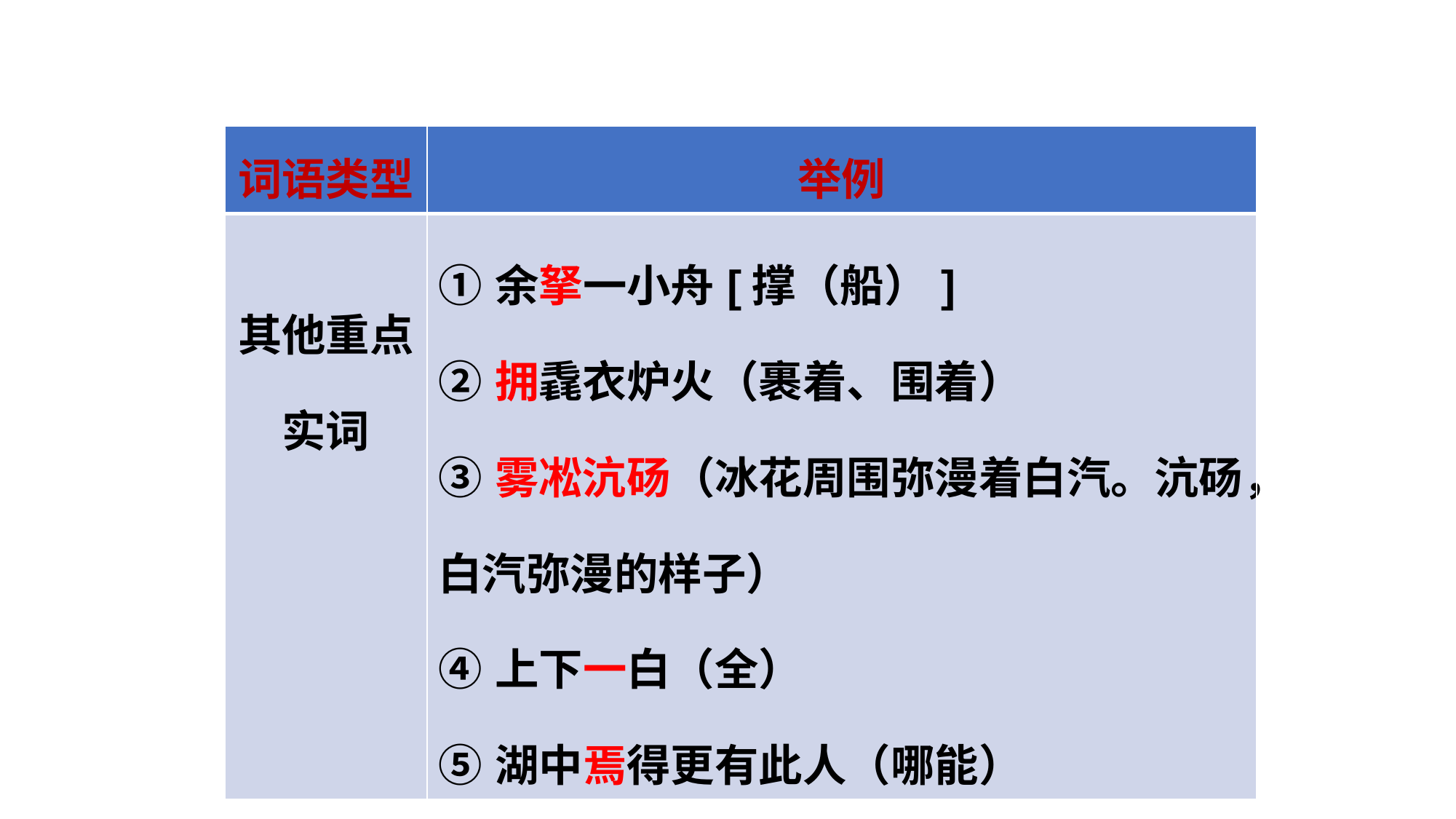

| 词语类型 | 举例 |
| --- | --- |
| 其他重点实词 | ①余拏一小舟[撑（船）]　 ②拥毳衣炉火（裹着、围着） ③雾凇沆砀（冰花周围弥漫着白汽。沆砀，白汽弥漫的样子） ④上下一白（全） ⑤湖中焉得更有此人（哪能） |